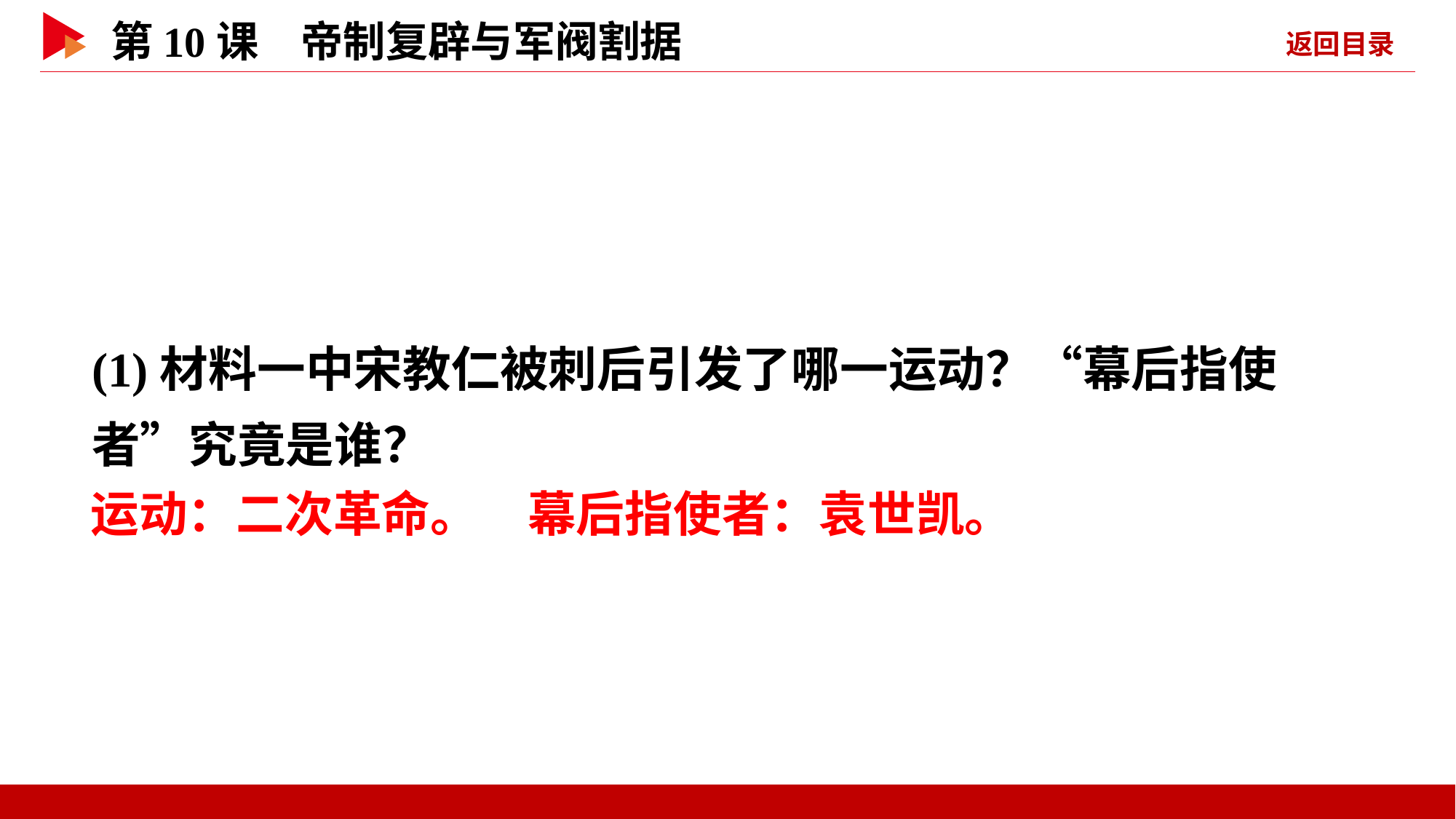

(1)材料一中宋教仁被刺后引发了哪一运动？“幕后指使者”究竟是谁？

运动：二次革命。　幕后指使者：袁世凯。